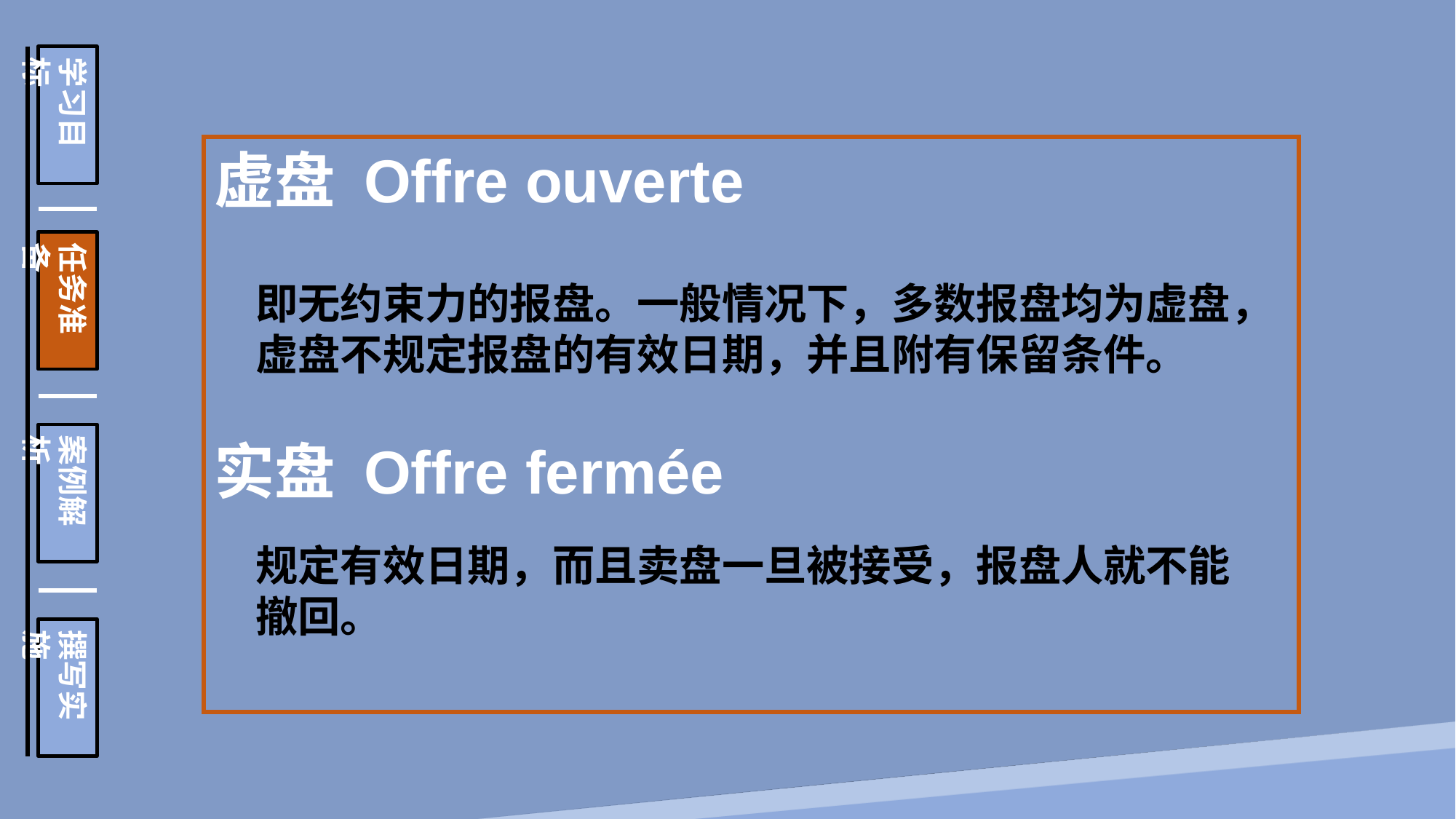

学习目标
任务准备
案例解析
撰写实施

虚盘 Offre ouverte

实盘 Offre fermée

即无约束力的报盘。一般情况下，多数报盘均为虚盘，虚盘不规定报盘的有效日期，并且附有保留条件。
规定有效日期，而且卖盘一旦被接受，报盘人就不能撤回。